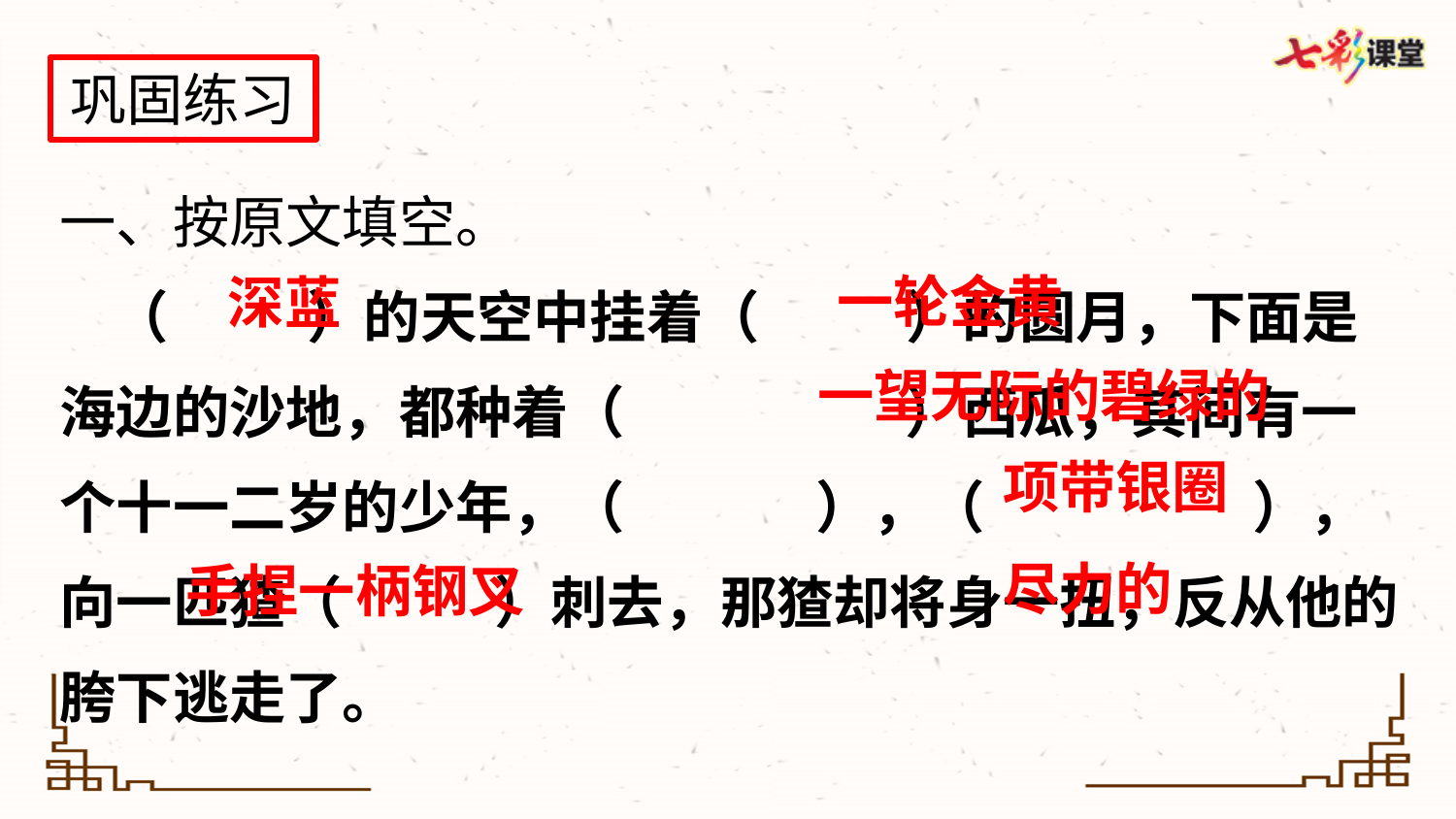

巩固练习
一、按原文填空。
   （　  　）的天空中挂着（       　）的圆月，下面是海边的沙地，都种着（    　         　）西瓜，其间有一个十一二岁的少年，（　    　  ），（　     　       ），向一匹猹（　　   ）刺去，那猹却将身一扭，反从他的胯下逃走了。
一轮金黄
深蓝
一望无际的碧绿的
项带银圈
尽力的
手捏一柄钢叉